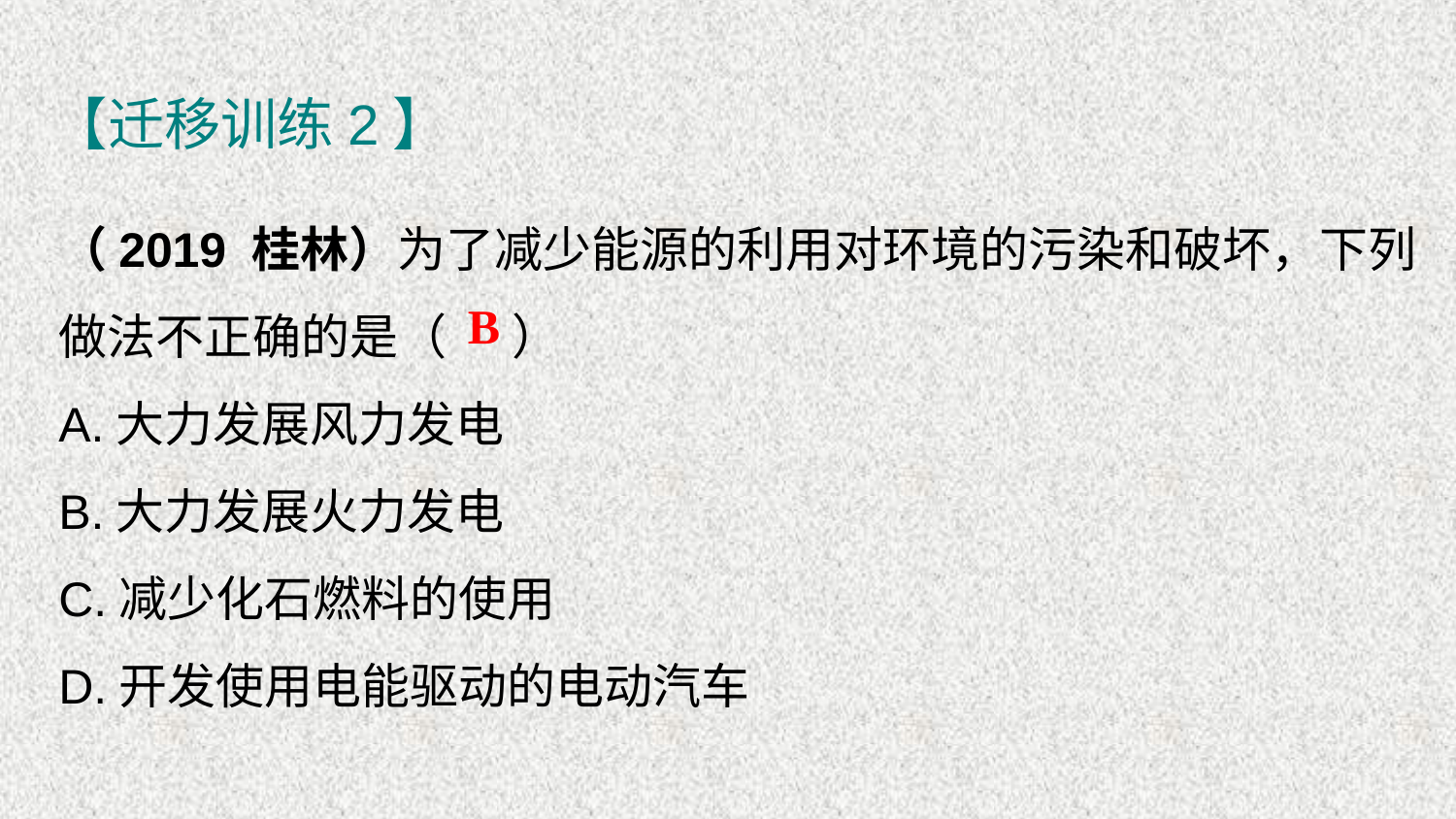

【迁移训练2】
（2019 桂林）为了减少能源的利用对环境的污染和破坏，下列做法不正确的是（      ）
A.大力发展风力发电
B.大力发展火力发电
C.减少化石燃料的使用
D.开发使用电能驱动的电动汽车
B